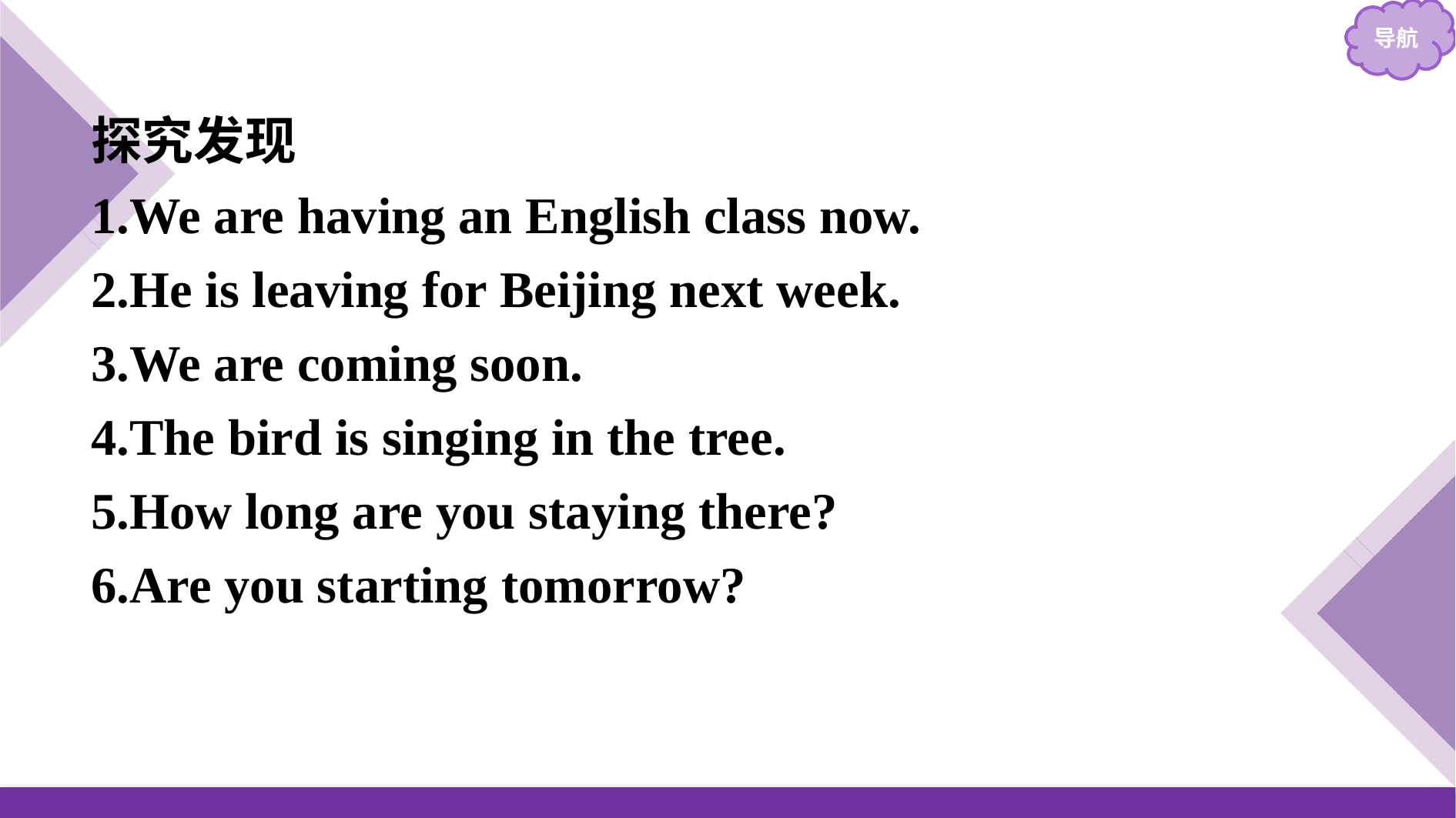

探究发现
1.We are having an English class now.
2.He is leaving for Beijing next week.
3.We are coming soon.
4.The bird is singing in the tree.
5.How long are you staying there?
6.Are you starting tomorrow?